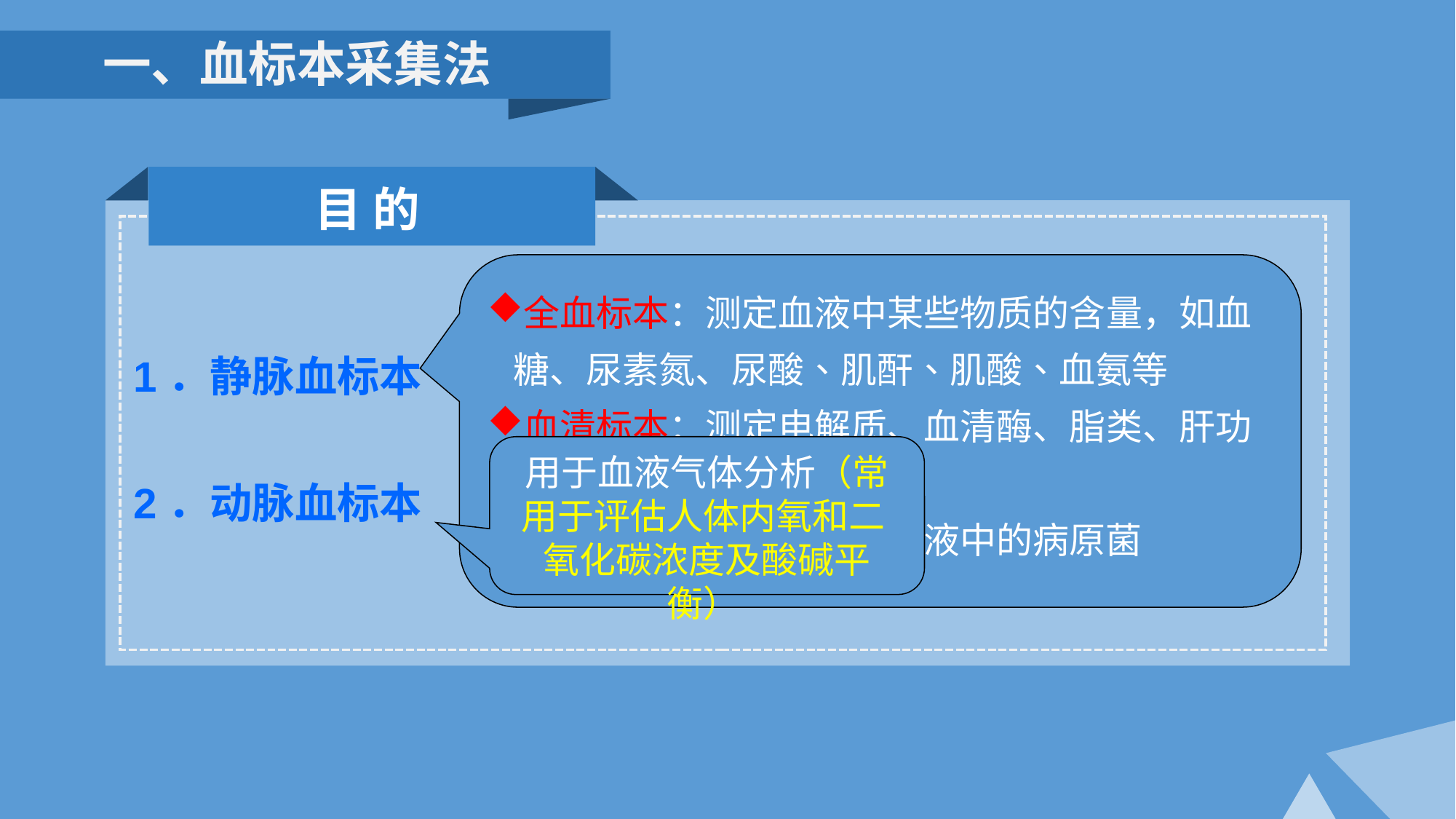

一、血标本采集法

目 的

全血标本：测定血液中某些物质的含量，如血糖、尿素氮、尿酸、肌酐、肌酸、血氨等
血清标本：测定电解质、血清酶、脂类、肝功能等
血培养标本：用于查找血液中的病原菌
1．静脉血标本
2．动脉血标本
用于血液气体分析（常用于评估人体内氧和二  氧化碳浓度及酸碱平衡）